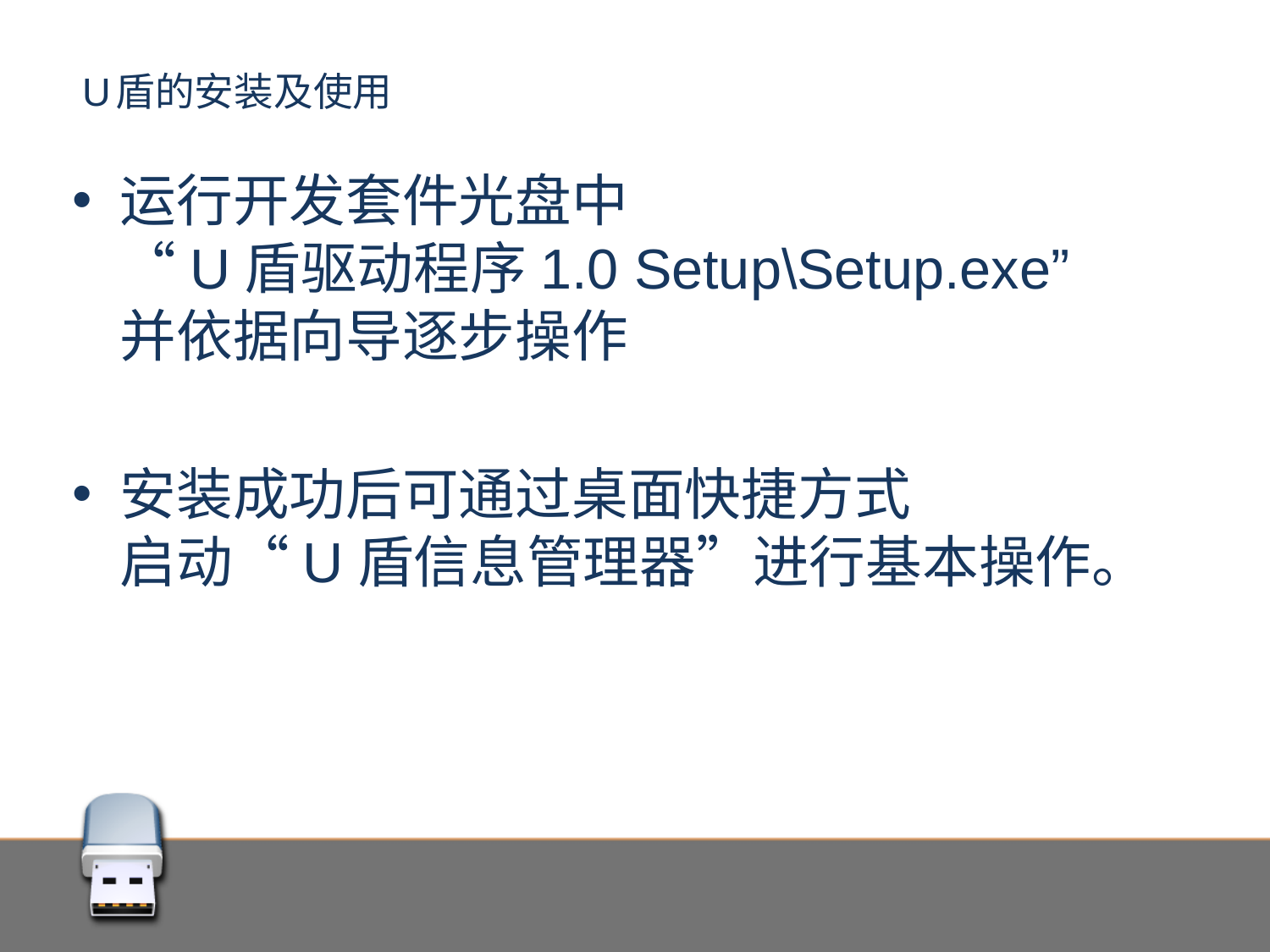

# U盾的安装及使用
运行开发套件光盘中
“U盾驱动程序1.0 Setup\Setup.exe”
并依据向导逐步操作

安装成功后可通过桌面快捷方式
启动“U盾信息管理器”进行基本操作。